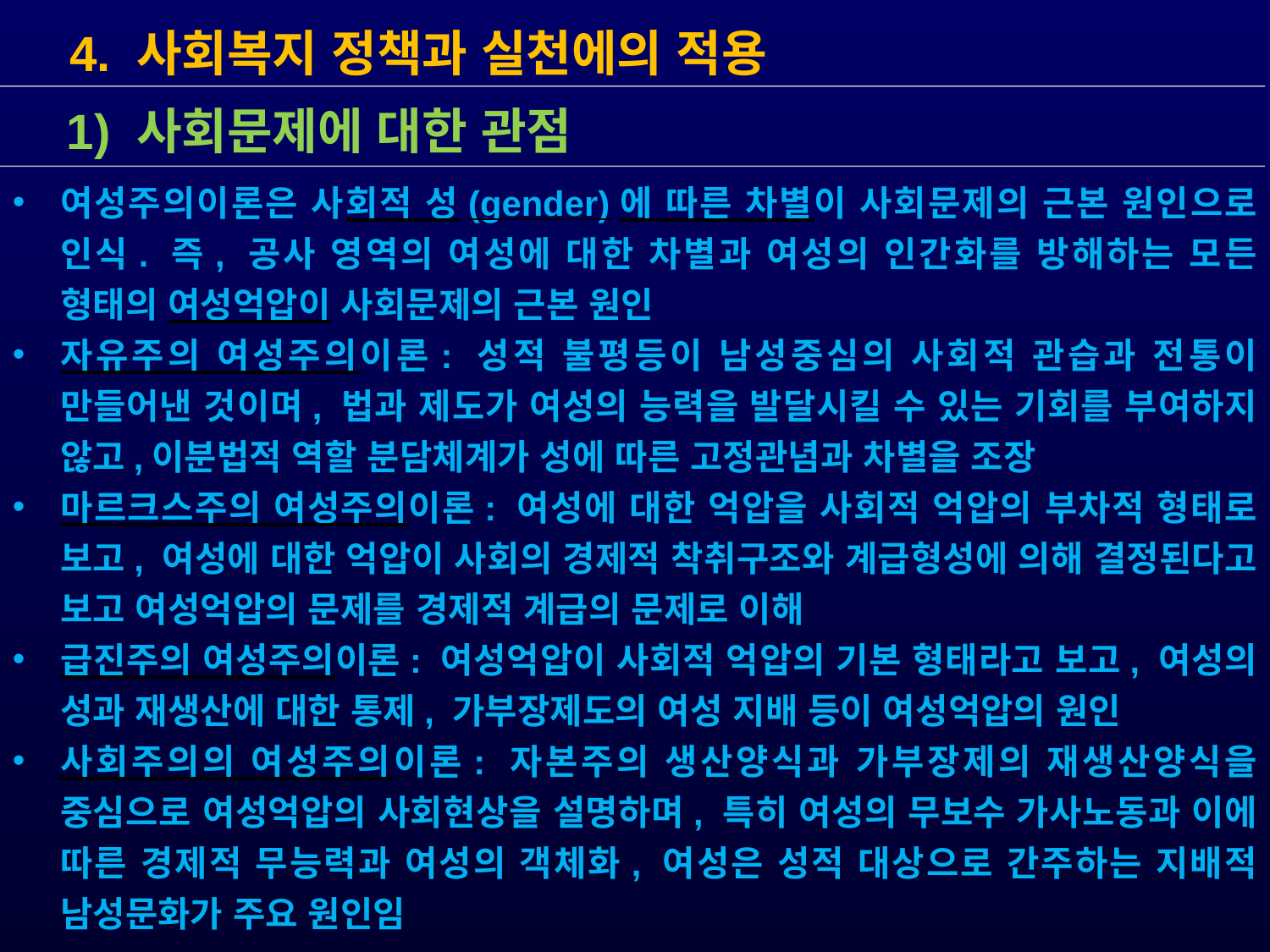

4. 사회복지 정책과 실천에의 적용

여성주의이론은 사회적 성(gender)에 따른 차별이 사회문제의 근본 원인으로 인식. 즉, 공사 영역의 여성에 대한 차별과 여성의 인간화를 방해하는 모든 형태의 여성억압이 사회문제의 근본 원인
자유주의 여성주의이론: 성적 불평등이 남성중심의 사회적 관습과 전통이 만들어낸 것이며, 법과 제도가 여성의 능력을 발달시킬 수 있는 기회를 부여하지 않고,이분법적 역할 분담체계가 성에 따른 고정관념과 차별을 조장
마르크스주의 여성주의이론: 여성에 대한 억압을 사회적 억압의 부차적 형태로 보고, 여성에 대한 억압이 사회의 경제적 착취구조와 계급형성에 의해 결정된다고 보고 여성억압의 문제를 경제적 계급의 문제로 이해
급진주의 여성주의이론: 여성억압이 사회적 억압의 기본 형태라고 보고, 여성의 성과 재생산에 대한 통제, 가부장제도의 여성 지배 등이 여성억압의 원인
사회주의의 여성주의이론: 자본주의 생산양식과 가부장제의 재생산양식을 중심으로 여성억압의 사회현상을 설명하며, 특히 여성의 무보수 가사노동과 이에 따른 경제적 무능력과 여성의 객체화, 여성은 성적 대상으로 간주하는 지배적 남성문화가 주요 원인임
  1) 사회문제에 대한 관점